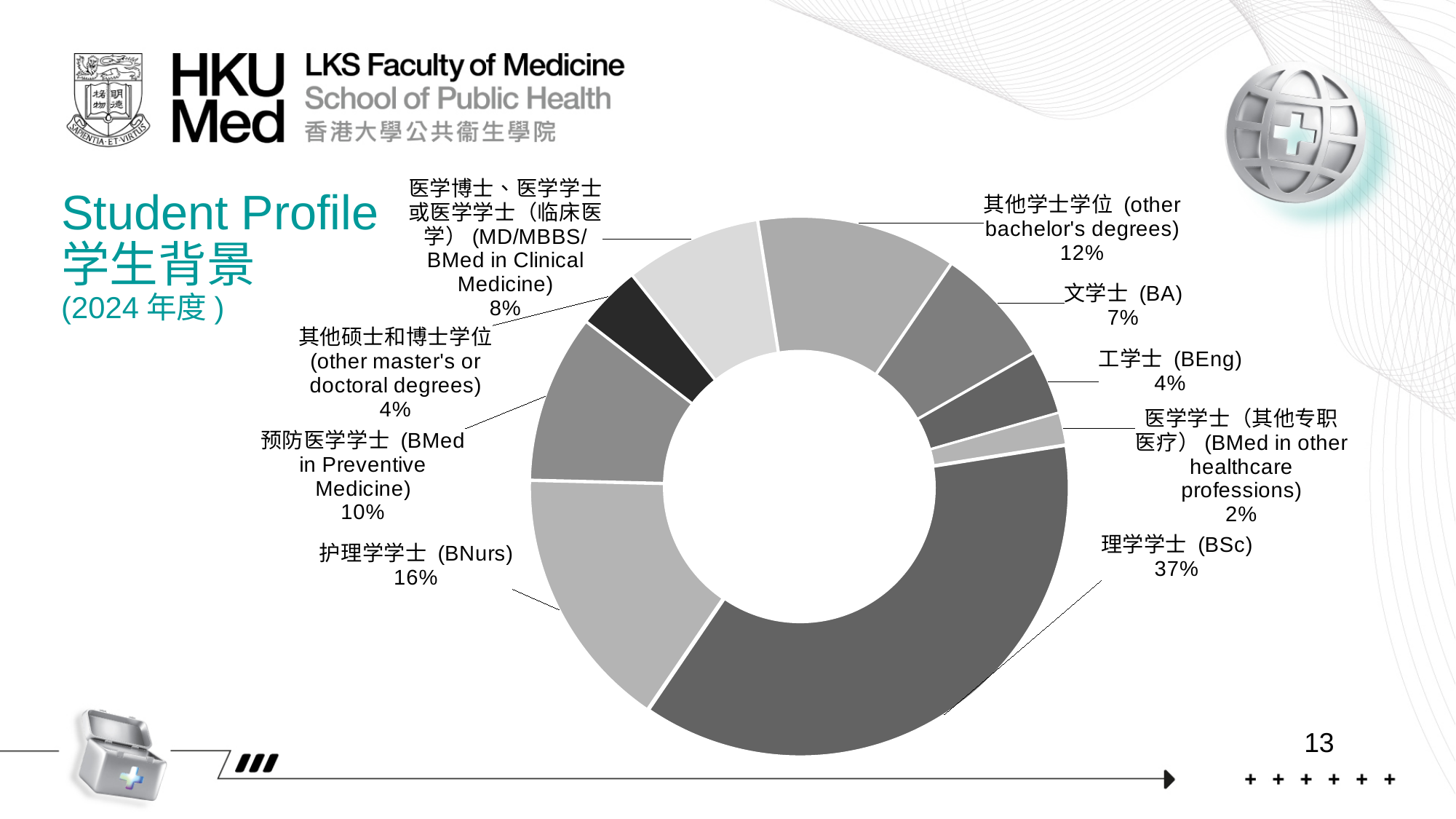

Student Profile
学生背景
(2024年度)

### Chart

| Category | No. of Students |
|---|---|
| 理学学士 (BSc) | 77.0 |
| 护理学学士 (BNurs) | 33.0 |
| 预防医学学士 (BMed in Preventive Medicine) | 21.0 |
| 其他硕士和博士学位 (other master's or doctoral degrees) | 8.0 |
| 医学博士、医学学士或医学学士（临床医学）(MD/MBBS/BMed in Clinical Medicine) | 17.0 |
| 其他学士学位 (other bachelor's degrees) | 25.0 |
| 文学士 (BA) | 15.0 |
| 工学士 (BEng) | 8.0 |
| 医学学士（其他专职医疗）(BMed in other healthcare professions) | 4.0 |
13